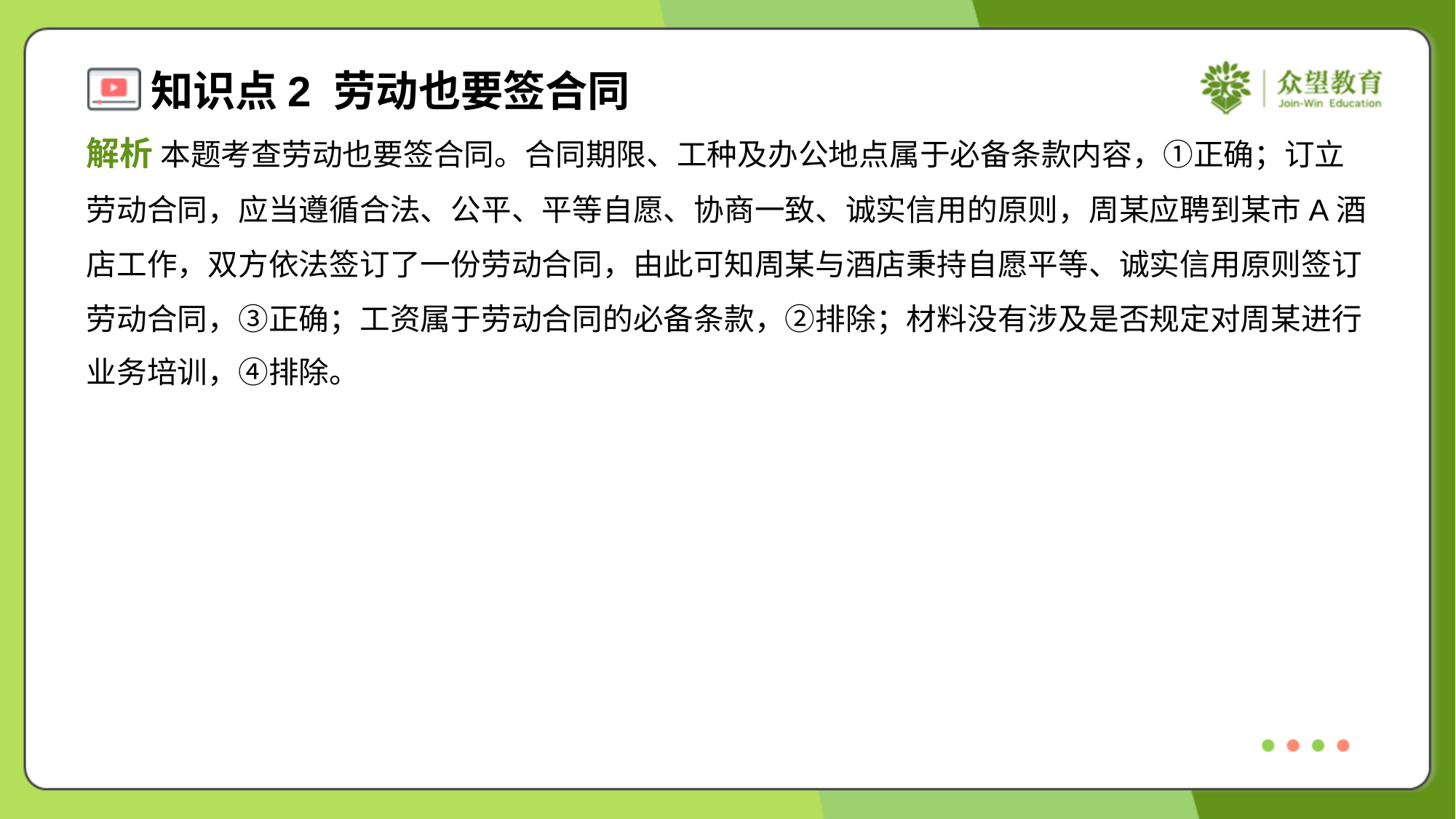

解析 本题考查劳动也要签合同。合同期限、工种及办公地点属于必备条款内容，①正确；订立
劳动合同，应当遵循合法、公平、平等自愿、协商一致、诚实信用的原则，周某应聘到某市A酒
店工作，双方依法签订了一份劳动合同，由此可知周某与酒店秉持自愿平等、诚实信用原则签订
劳动合同，③正确；工资属于劳动合同的必备条款，②排除；材料没有涉及是否规定对周某进行
业务培训，④排除。